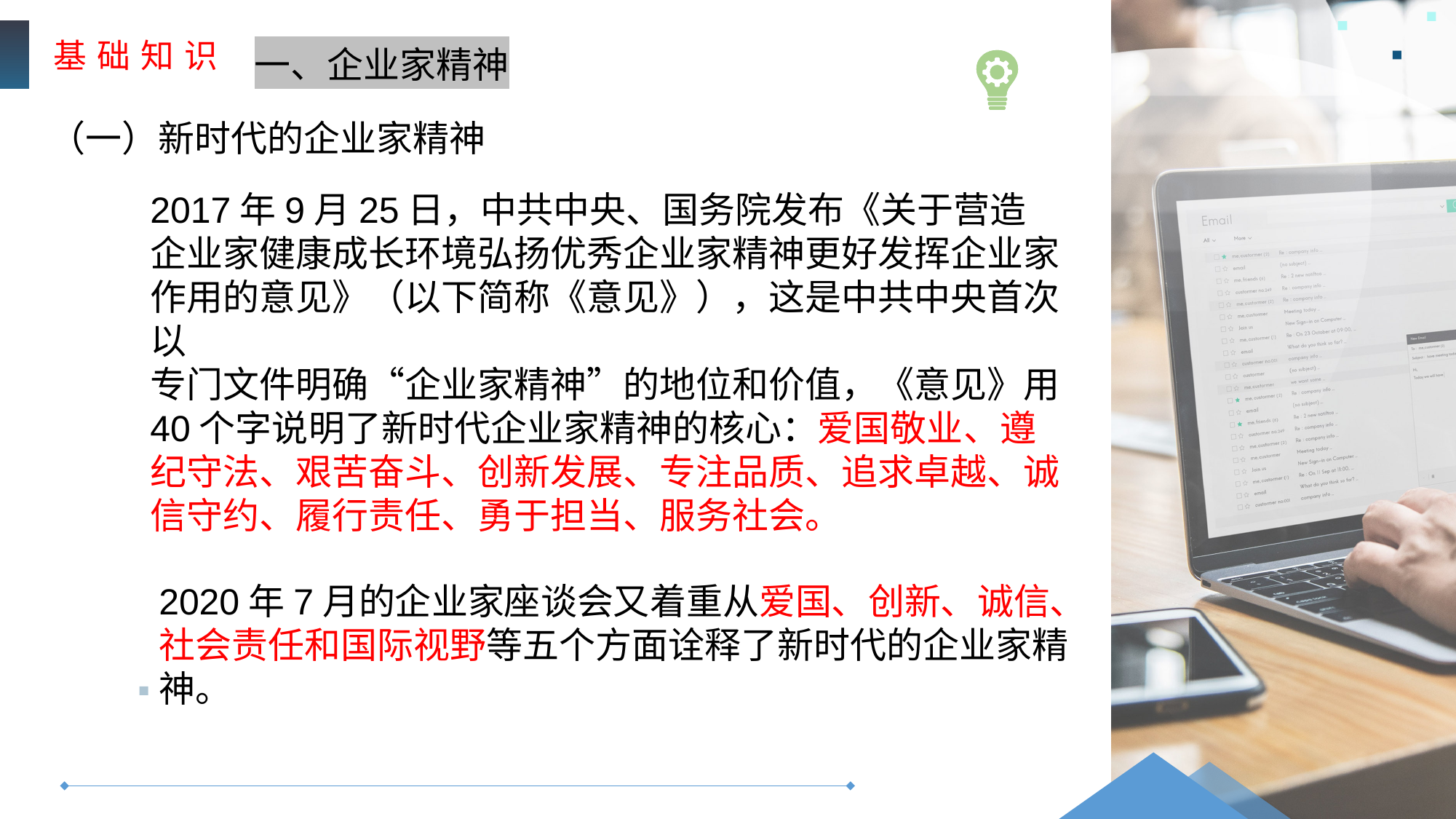

基 础 知 识

一、企业家精神

（一）新时代的企业家精神
2017年9月25日，中共中央、国务院发布《关于营造企业家健康成长环境弘扬优秀企业家精神更好发挥企业家作用的意见》（以下简称《意见》），这是中共中央首次以
专门文件明确“企业家精神”的地位和价值，《意见》用40个字说明了新时代企业家精神的核心：爱国敬业、遵纪守法、艰苦奋斗、创新发展、专注品质、追求卓越、诚信守约、履行责任、勇于担当、服务社会。
2020年7月的企业家座谈会又着重从爱国、创新、诚信、社会责任和国际视野等五个方面诠释了新时代的企业家精神。